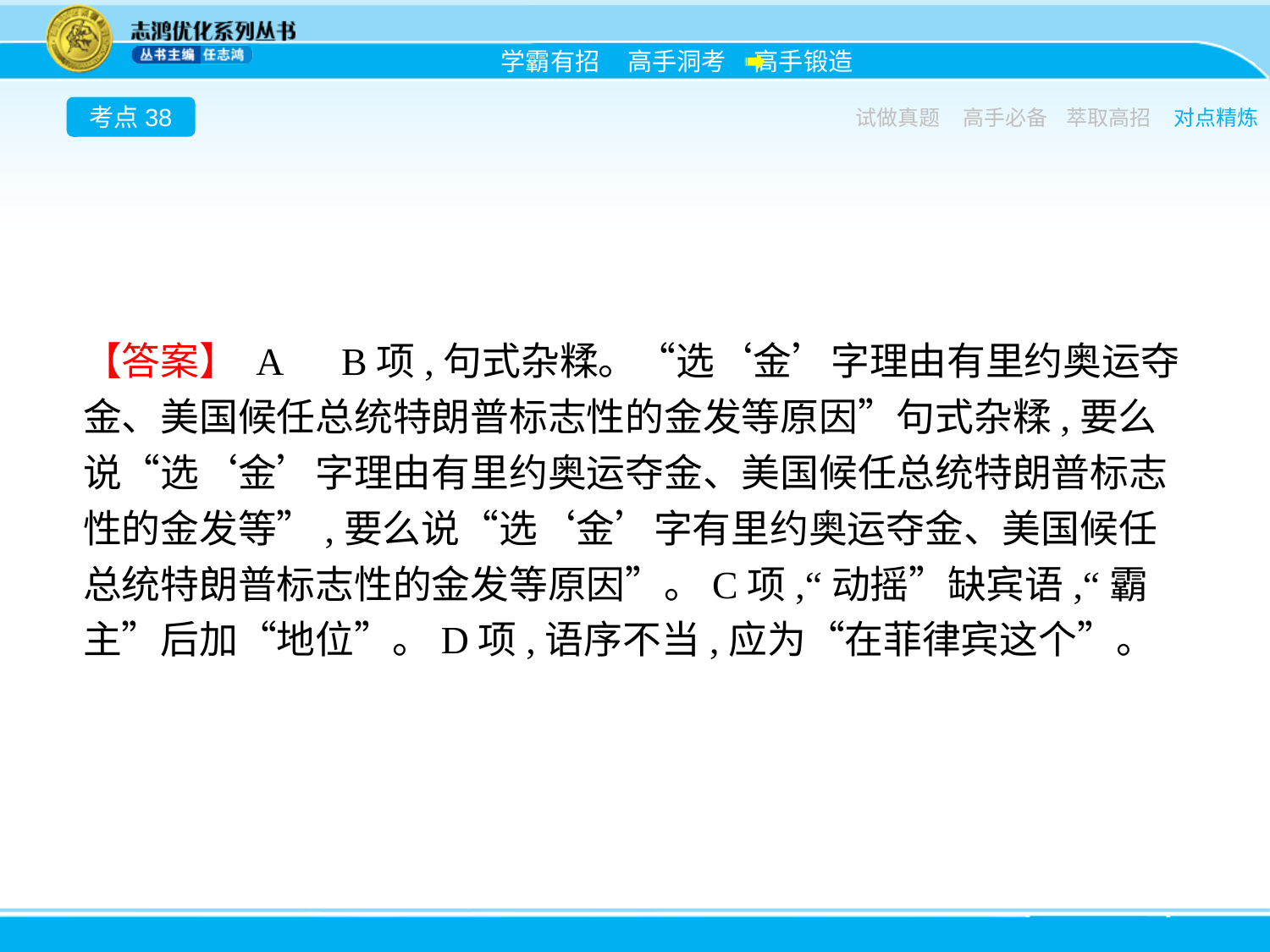

考点38
试做真题
高手必备
萃取高招
对点精炼
【答案】 A　B项,句式杂糅。“选‘金’字理由有里约奥运夺金、美国候任总统特朗普标志性的金发等原因”句式杂糅,要么说“选‘金’字理由有里约奥运夺金、美国候任总统特朗普标志性的金发等”,要么说“选‘金’字有里约奥运夺金、美国候任总统特朗普标志性的金发等原因”。C项,“动摇”缺宾语,“霸主”后加“地位”。D项,语序不当,应为“在菲律宾这个”。